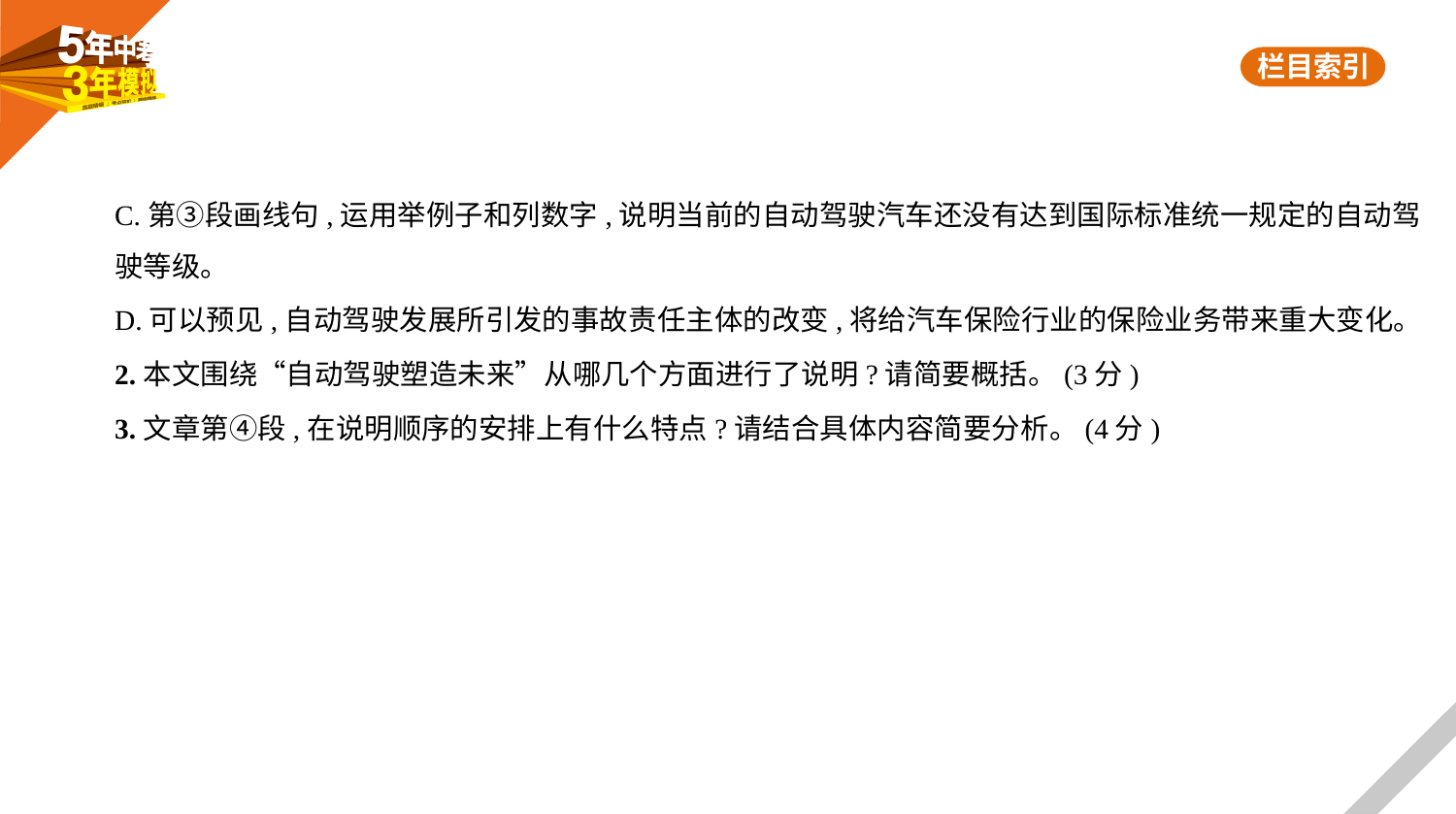

C.第③段画线句,运用举例子和列数字,说明当前的自动驾驶汽车还没有达到国际标准统一规定的自动驾
驶等级。
D.可以预见,自动驾驶发展所引发的事故责任主体的改变,将给汽车保险行业的保险业务带来重大变化。
2.本文围绕“自动驾驶塑造未来”从哪几个方面进行了说明?请简要概括。(3分)
3.文章第④段,在说明顺序的安排上有什么特点?请结合具体内容简要分析。(4分)